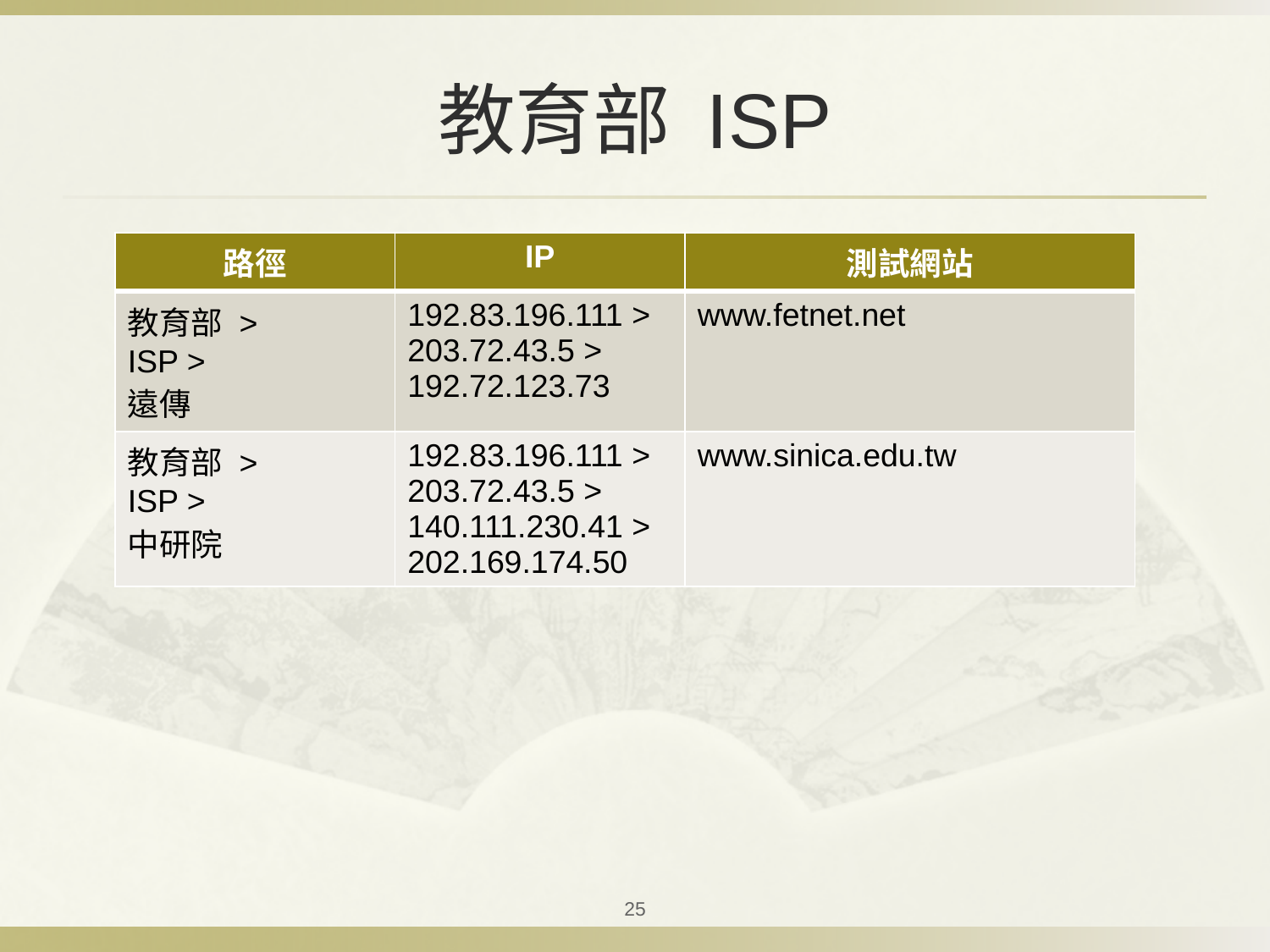

# 教育部 ISP

| 路徑 | IP | 測試網站 |
| --- | --- | --- |
| 教育部 > ISP > 遠傳 | 192.83.196.111 > 203.72.43.5 > 192.72.123.73 | www.fetnet.net |
| 教育部 > ISP > 中研院 | 192.83.196.111 > 203.72.43.5 > 140.111.230.41 > 202.169.174.50 | www.sinica.edu.tw |
25